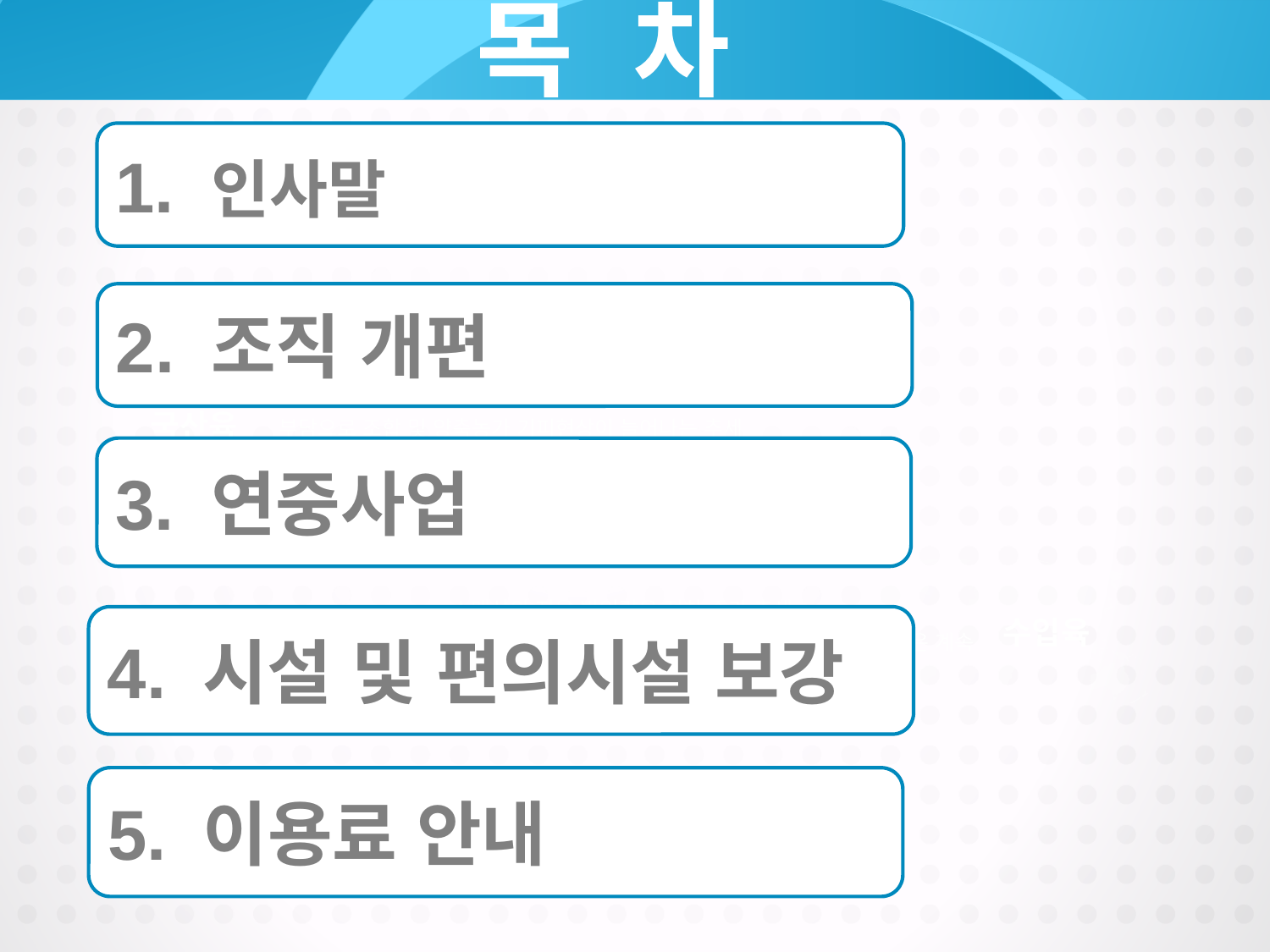

# 목  차
1. 인사말
2. 조직 개편

계통출하 물량은 생축 수송과 계류에 따른 감량 손실 부담으로 조합 및 양축농가 기피현상이 늘어나는 추세
상인에 의한 생축출하 경로는 대부분 소멸된것으로 추정
국산육
3. 연중사업

소매상의 지육 반입량은 점차 증가 추세
값싼 수입육이 SBS 물량과 수입의 자유화로 수입량은 계속 증가할 것으로 예상
수입육
4. 시설 및 편의시설 보강
5. 이용료 안내